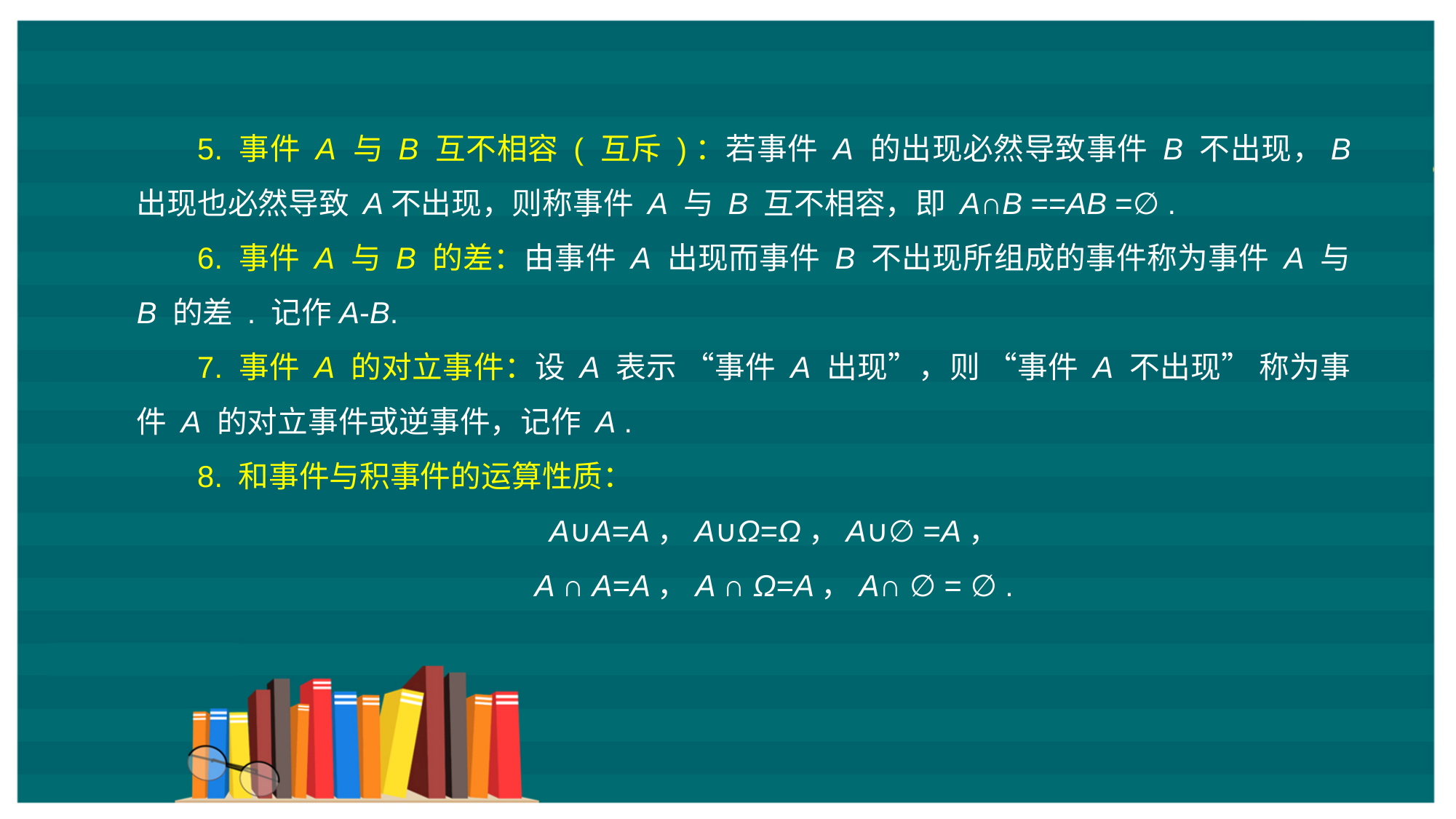

5. 事件 A 与 B 互不相容 ( 互斥 )：若事件 A 的出现必然导致事件 B 不出现，B 出现也必然导致 A不出现，则称事件 A 与 B 互不相容，即 A∩B ==AB =∅ .
6. 事件 A 与 B 的差：由事件 A 出现而事件 B 不出现所组成的事件称为事件 A 与 B 的差 . 记作A-B.
7. 事件 A 的对立事件：设 A 表示 “事件 A 出现”，则 “事件 A 不出现” 称为事件 A 的对立事件或逆事件，记作 A .
8. 和事件与积事件的运算性质：
A∪A=A，A∪Ω=Ω，A∪∅ =A，
A ∩ A=A，A ∩ Ω=A，A∩ ∅ = ∅ .